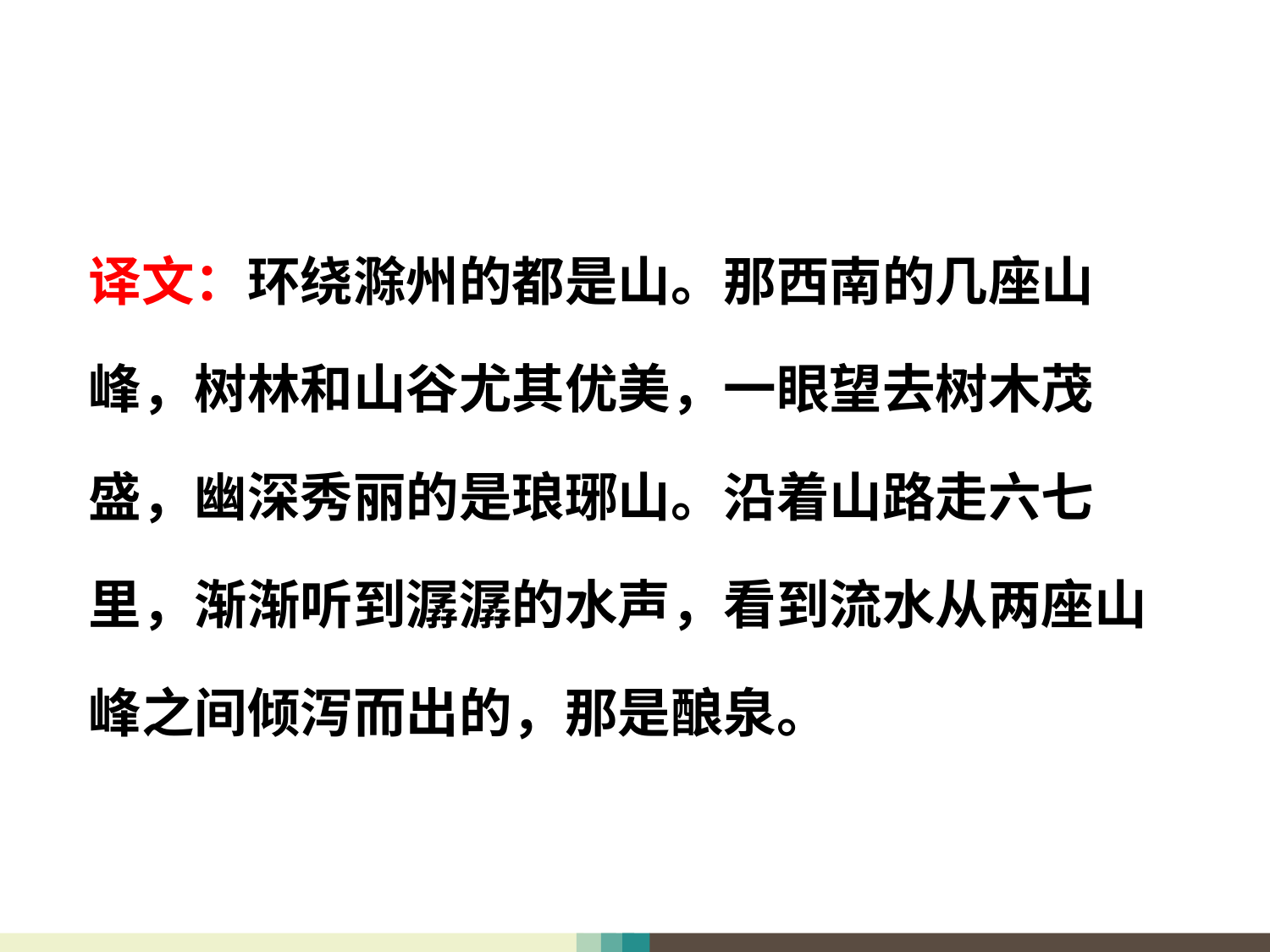

译文：环绕滁州的都是山。那西南的几座山峰，树林和山谷尤其优美，一眼望去树木茂盛，幽深秀丽的是琅琊山。沿着山路走六七里，渐渐听到潺潺的水声，看到流水从两座山峰之间倾泻而出的，那是酿泉。